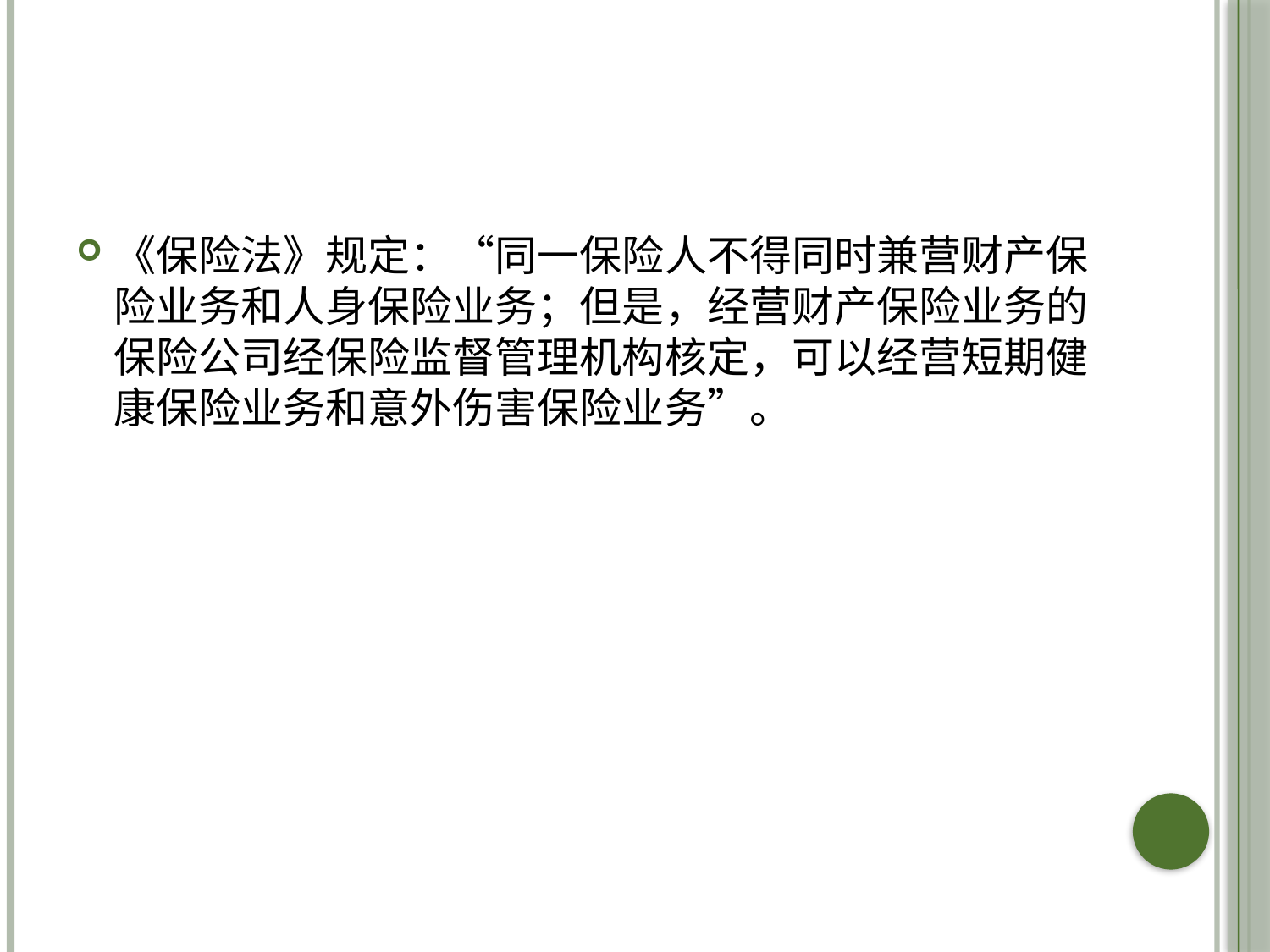

#
《保险法》规定：“同一保险人不得同时兼营财产保险业务和人身保险业务；但是，经营财产保险业务的保险公司经保险监督管理机构核定，可以经营短期健康保险业务和意外伤害保险业务”。